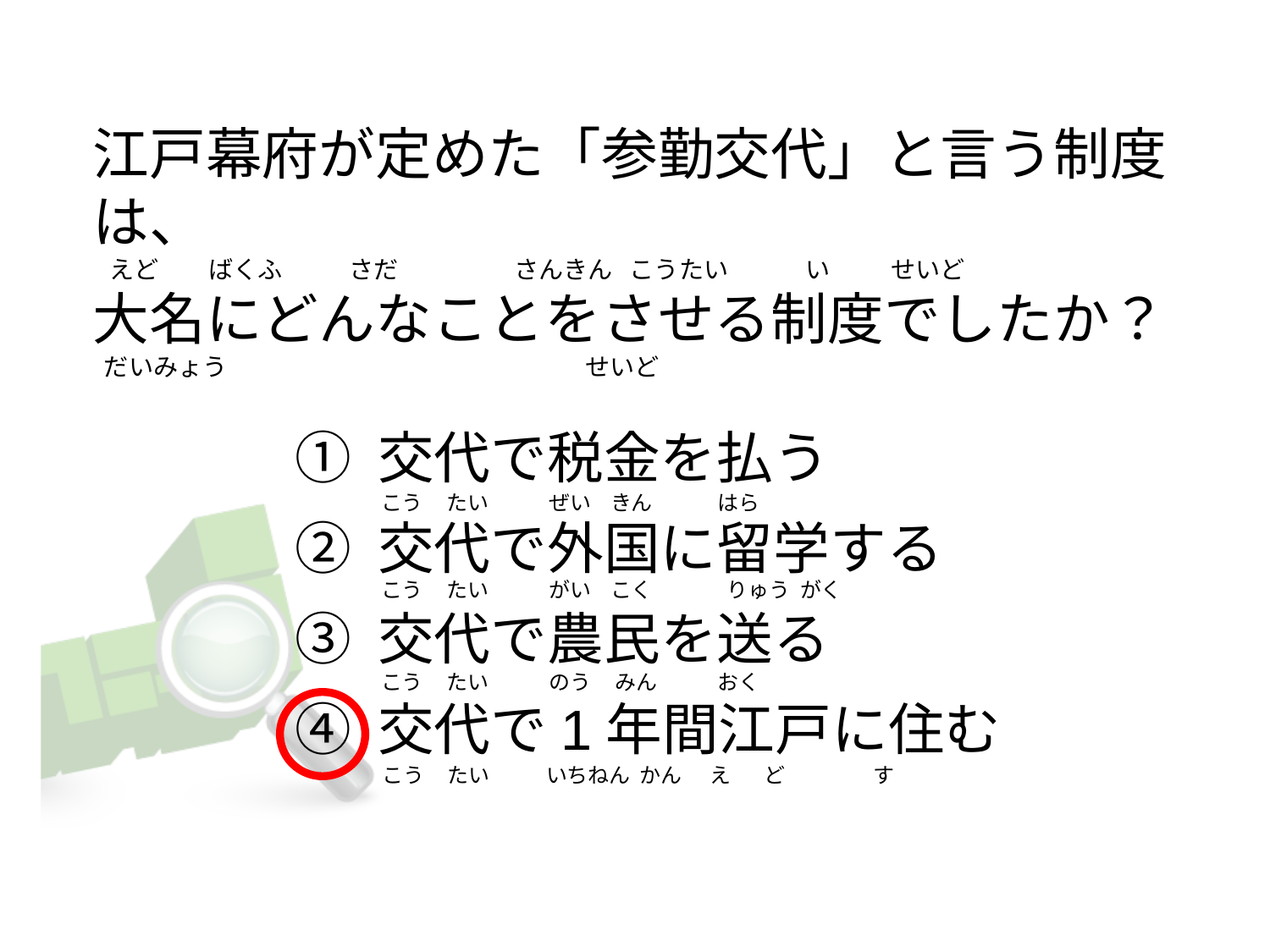

# 江戸幕府が定めた「参勤交代」と言う制度は、    えど         ばくふ            さだ                     さんきん   こうたい              い           せいど 大名にどんなことをさせる制度でしたか？   だいみょう                                                                 せいど
① 交代で税金を払う
② 交代で外国に留学する
③ 交代で農民を送る
④ 交代で1年間江戸に住む
こう     たい             ぜい    きん              はら
こう     たい             がい    こく                りゅう  がく
こう     たい             のう     みん             おく

こう     たい            いちねん  かん      え       ど                   す